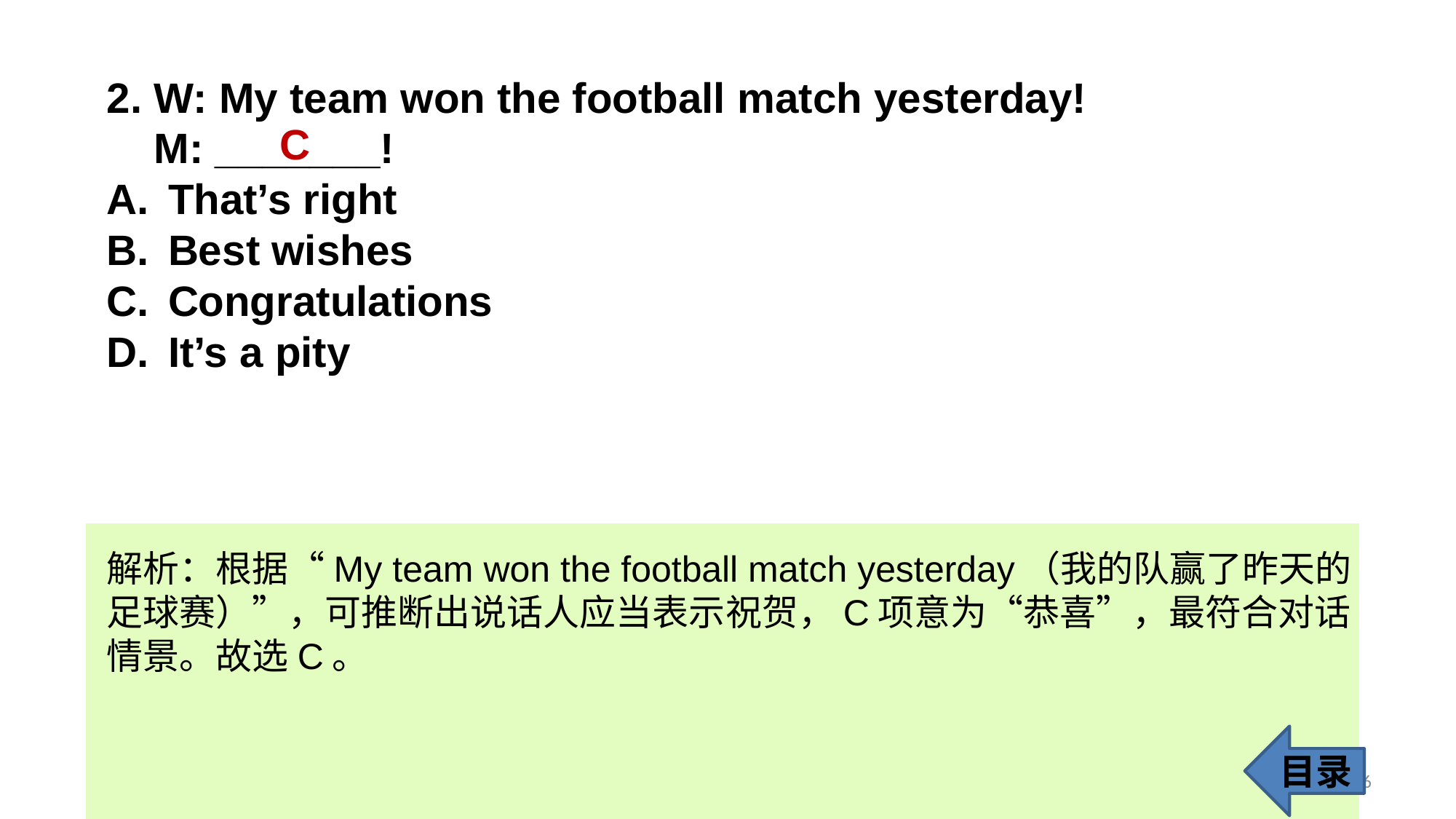

2. W: My team won the football match yesterday!
    M: _______!
That’s right
Best wishes
Congratulations
It’s a pity
C

解析：根据“My team won the football match yesterday（我的队赢了昨天的足球赛）”，可推断出说话人应当表示祝贺，C项意为“恭喜”，最符合对话情景。故选C。
目录
6